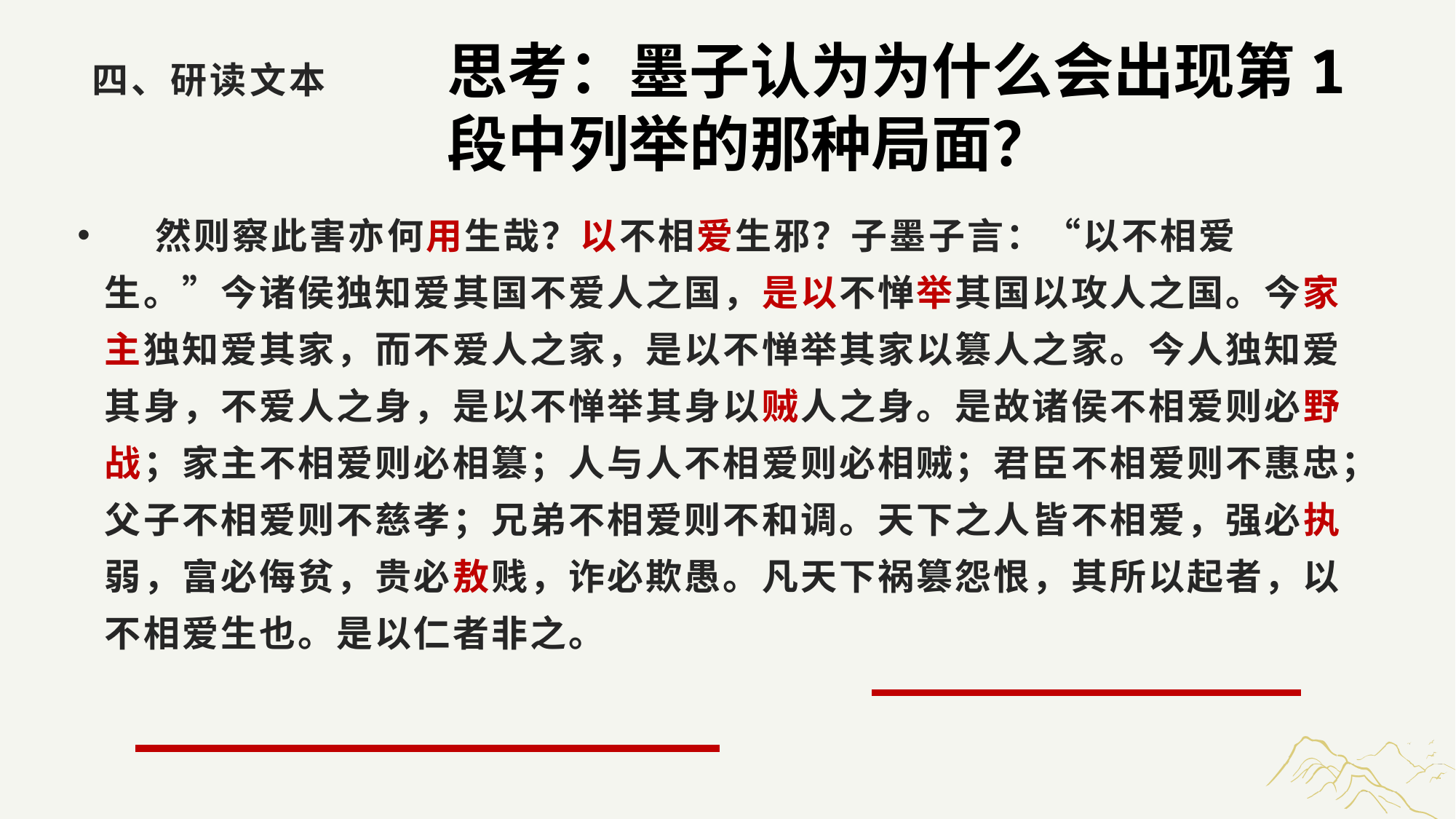

思考：墨子认为为什么会出现第1段中列举的那种局面？
# 四、研读文本
    然则察此害亦何用生哉？以不相爱生邪？子墨子言：“以不相爱生。”今诸侯独知爱其国不爱人之国，是以不惮举其国以攻人之国。今家主独知爱其家，而不爱人之家，是以不惮举其家以篡人之家。今人独知爱其身，不爱人之身，是以不惮举其身以贼人之身。是故诸侯不相爱则必野战；家主不相爱则必相篡；人与人不相爱则必相贼；君臣不相爱则不惠忠；父子不相爱则不慈孝；兄弟不相爱则不和调。天下之人皆不相爱，强必执弱，富必侮贫，贵必敖贱，诈必欺愚。凡天下祸篡怨恨，其所以起者，以不相爱生也。是以仁者非之。